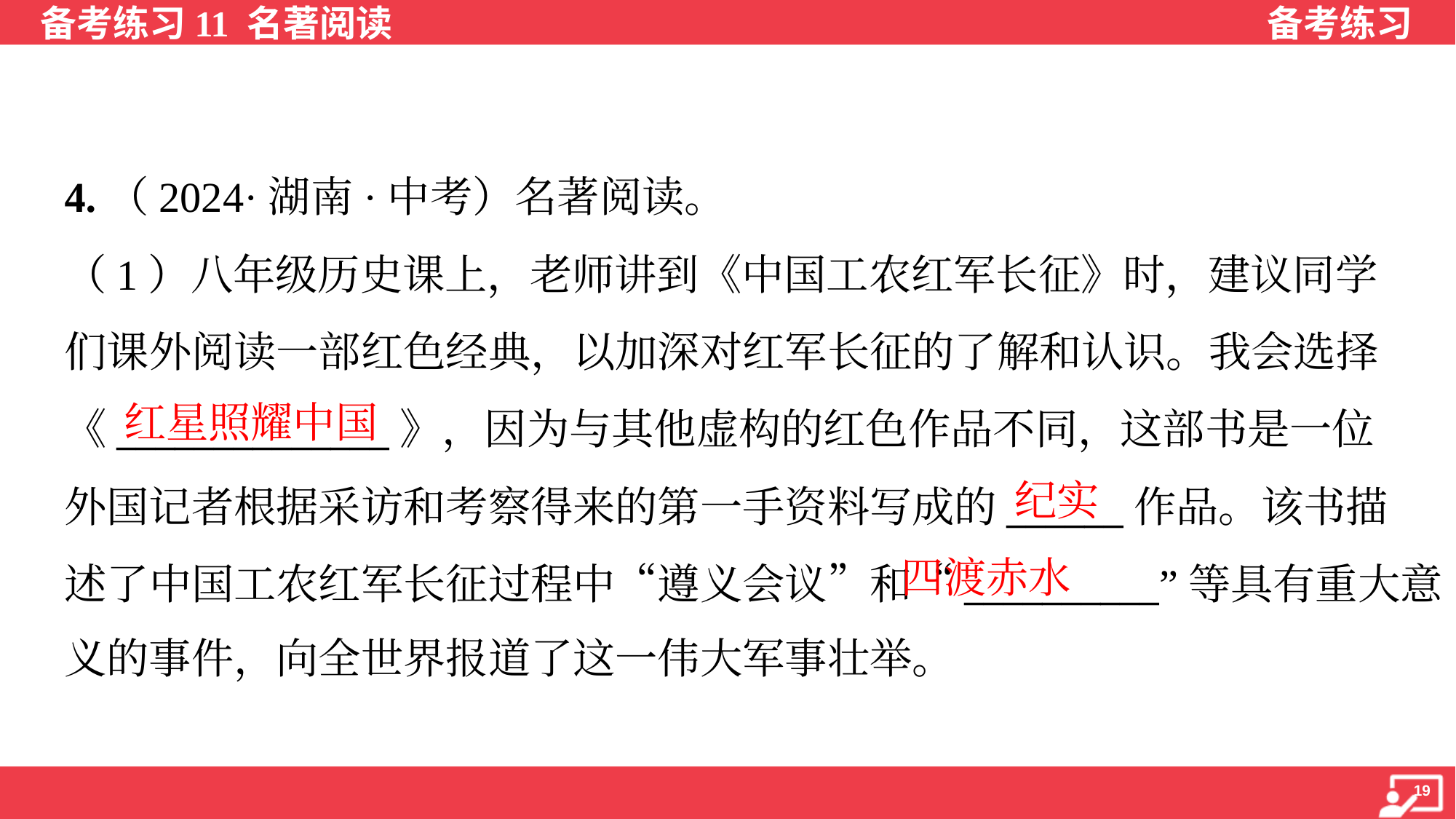

4.（2024·湖南·中考）名著阅读。
（1）八年级历史课上，老师讲到《中国工农红军长征》时，建议同学
们课外阅读一部红色经典，以加深对红军长征的了解和认识。我会选择
《______________》，因为与其他虚构的红色作品不同，这部书是一位
外国记者根据采访和考察得来的第一手资料写成的______作品。该书描
述了中国工农红军长征过程中“遵义会议”和“__________”等具有重大意
义的事件，向全世界报道了这一伟大军事壮举。
红星照耀中国
纪实
四渡赤水